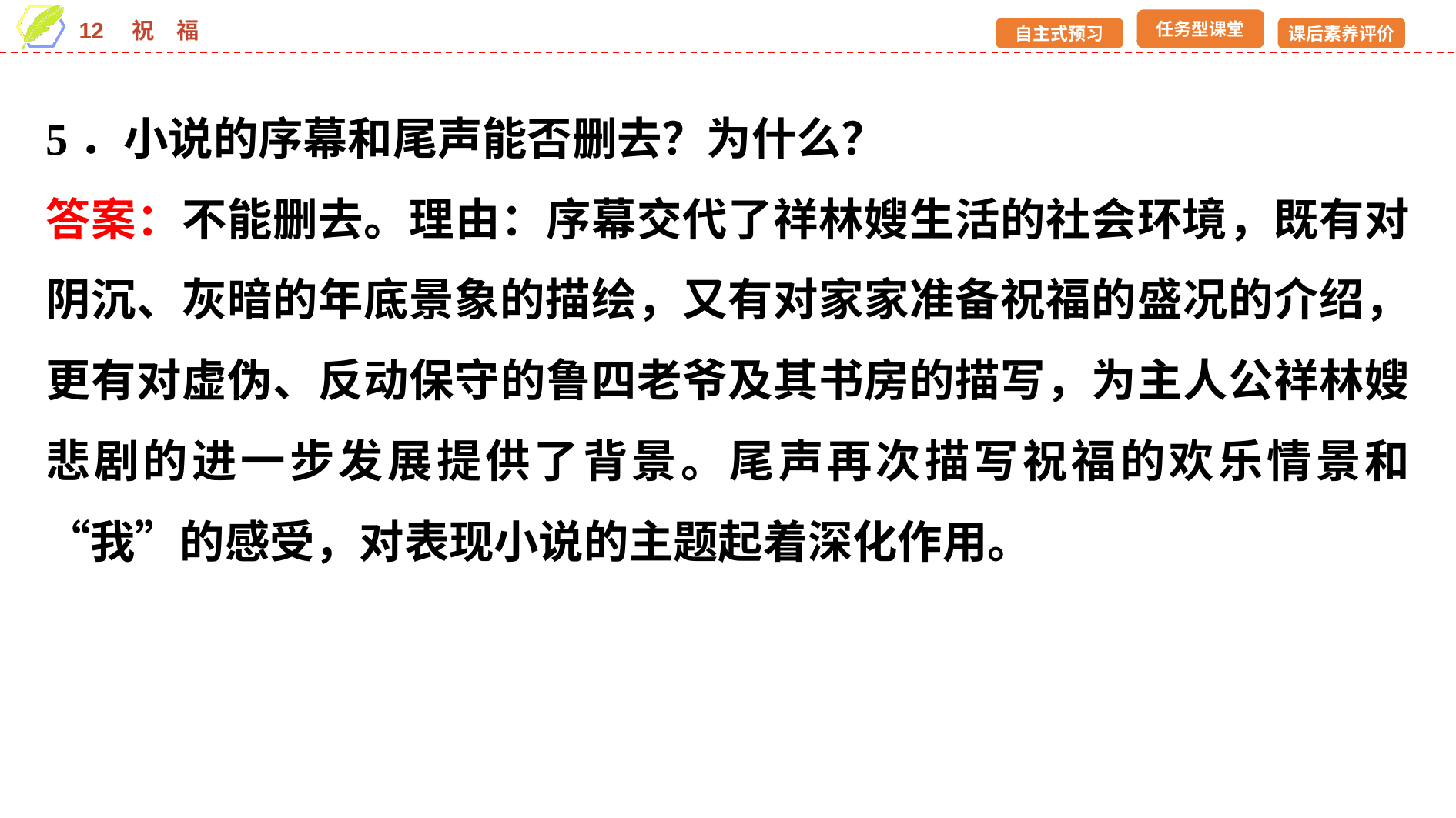

5．小说的序幕和尾声能否删去？为什么？
答案：不能删去。理由：序幕交代了祥林嫂生活的社会环境，既有对阴沉、灰暗的年底景象的描绘，又有对家家准备祝福的盛况的介绍，更有对虚伪、反动保守的鲁四老爷及其书房的描写，为主人公祥林嫂悲剧的进一步发展提供了背景。尾声再次描写祝福的欢乐情景和“我”的感受，对表现小说的主题起着深化作用。